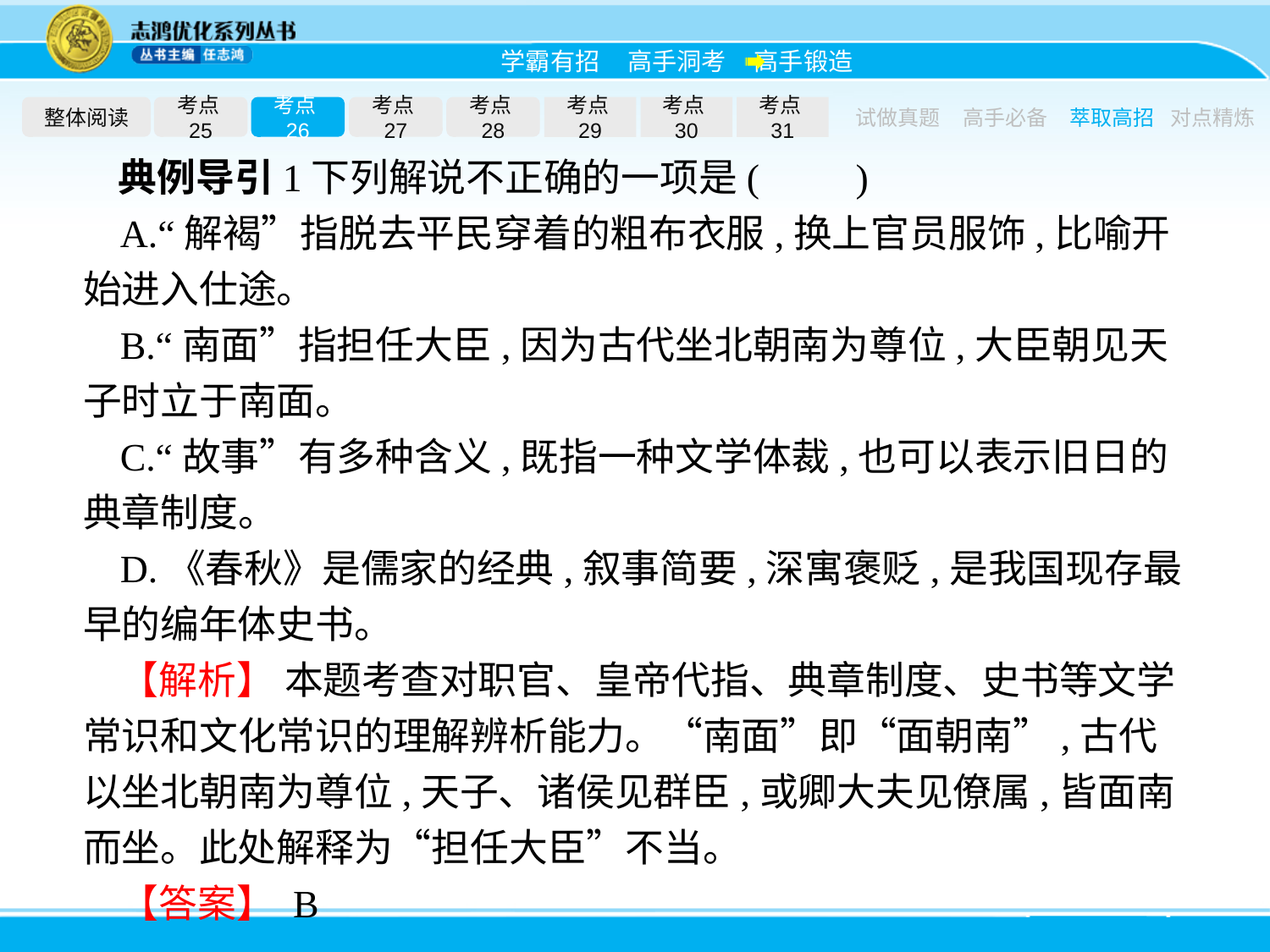

整体阅读
考点25
考点26
考点27
考点28
考点29
考点30
考点31
试做真题
高手必备
萃取高招
对点精炼
典例导引1下列解说不正确的一项是(　　)
A.“解褐”指脱去平民穿着的粗布衣服,换上官员服饰,比喻开始进入仕途。
B.“南面”指担任大臣,因为古代坐北朝南为尊位,大臣朝见天子时立于南面。
C.“故事”有多种含义,既指一种文学体裁,也可以表示旧日的典章制度。
D.《春秋》是儒家的经典,叙事简要,深寓褒贬,是我国现存最早的编年体史书。
【解析】 本题考查对职官、皇帝代指、典章制度、史书等文学常识和文化常识的理解辨析能力。“南面”即“面朝南”,古代以坐北朝南为尊位,天子、诸侯见群臣,或卿大夫见僚属,皆面南而坐。此处解释为“担任大臣”不当。
【答案】 B